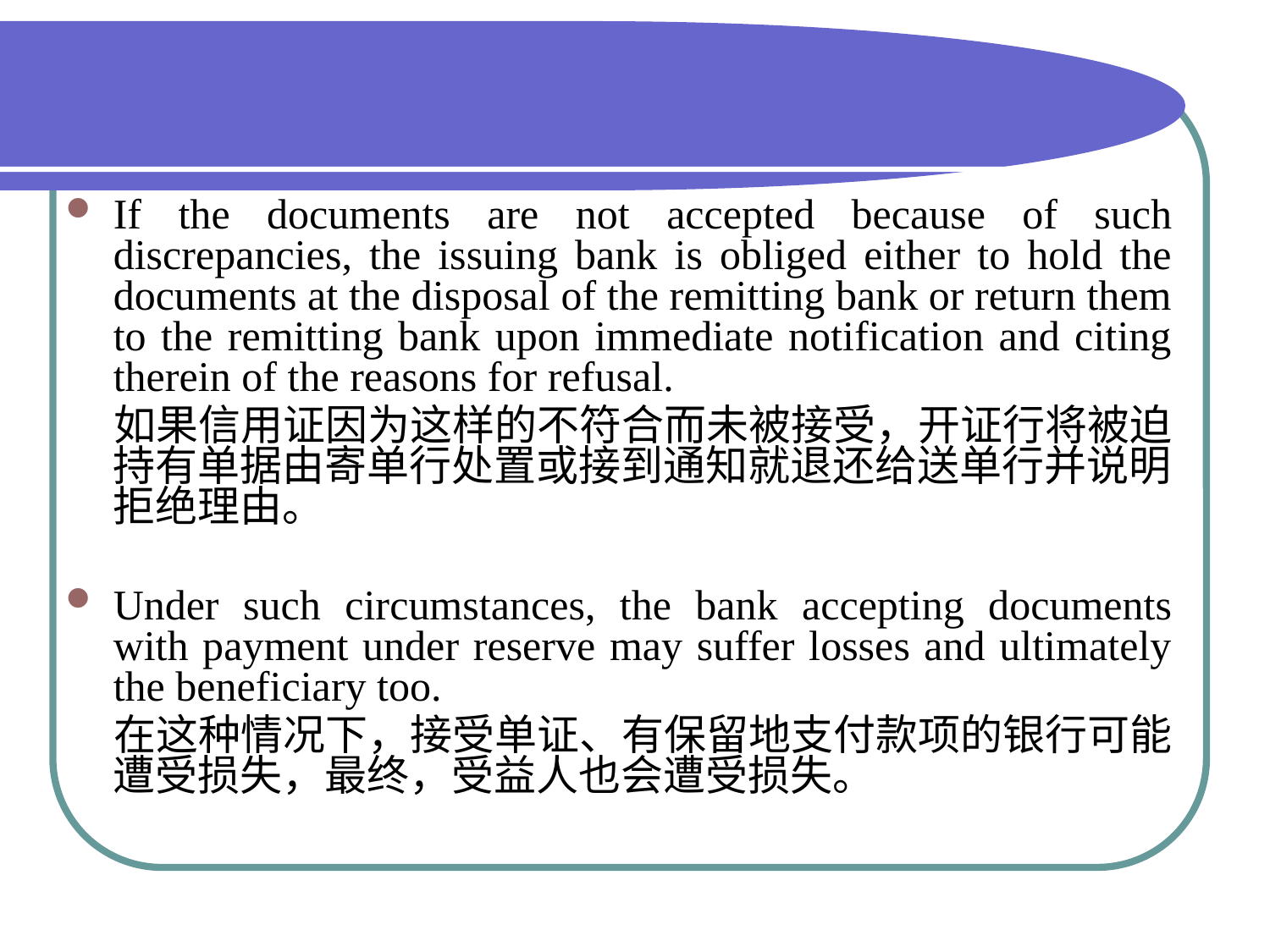

#
If the documents are not accepted because of such discrepancies, the issuing bank is obliged either to hold the documents at the disposal of the remitting bank or return them to the remitting bank upon immediate notification and citing therein of the reasons for refusal.
    如果信用证因为这样的不符合而未被接受，开证行将被迫持有单据由寄单行处置或接到通知就退还给送单行并说明拒绝理由。

Under such circumstances, the bank accepting documents with payment under reserve may suffer losses and ultimately the beneficiary too.
    在这种情况下，接受单证、有保留地支付款项的银行可能遭受损失，最终，受益人也会遭受损失。